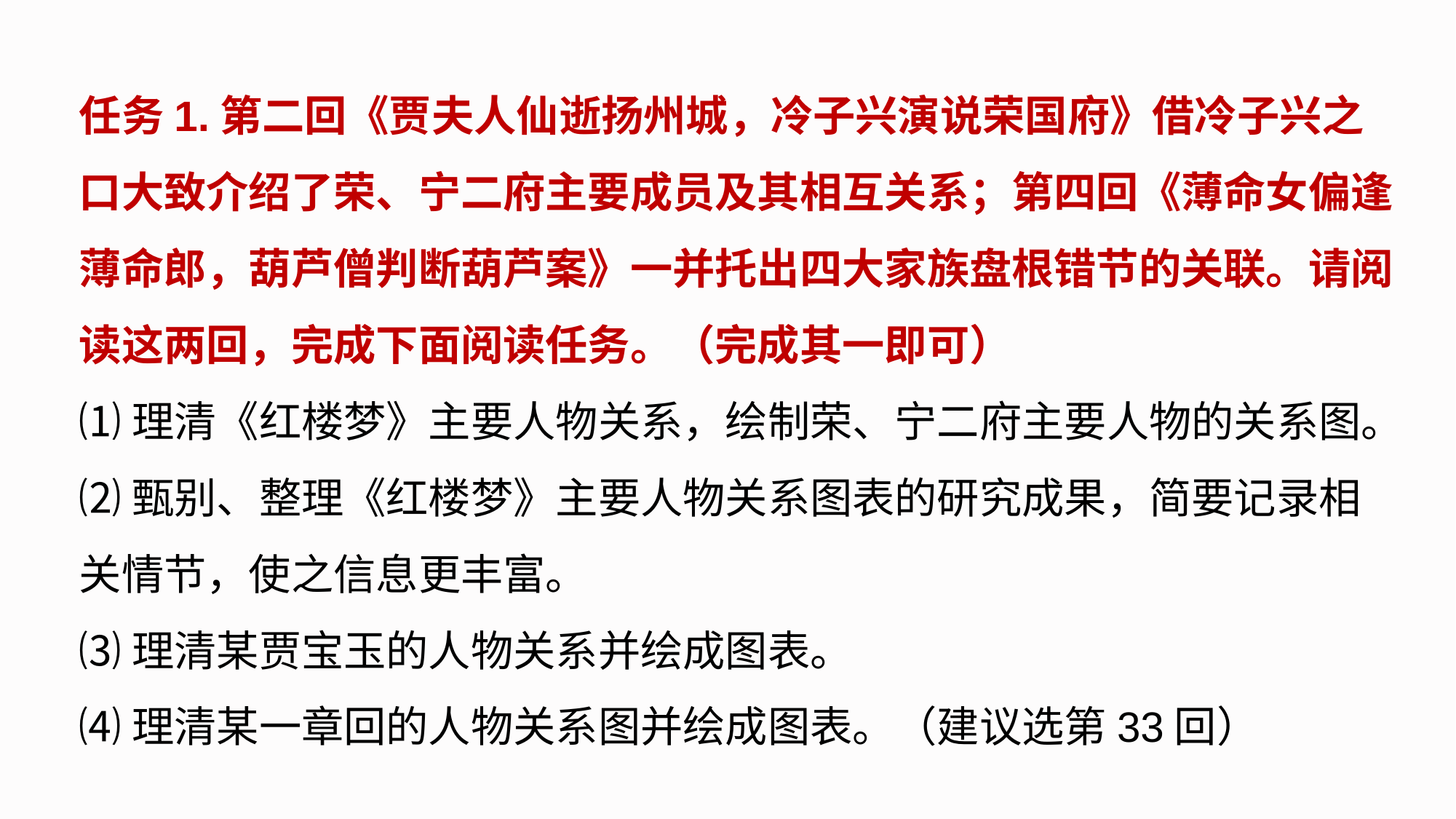

任务1.第二回《贾夫人仙逝扬州城，冷子兴演说荣国府》借冷子兴之口大致介绍了荣、宁二府主要成员及其相互关系；第四回《薄命女偏逢薄命郎，葫芦僧判断葫芦案》一并托出四大家族盘根错节的关联。请阅读这两回，完成下面阅读任务。（完成其一即可）
⑴理清《红楼梦》主要人物关系，绘制荣、宁二府主要人物的关系图。
⑵甄别、整理《红楼梦》主要人物关系图表的研究成果，简要记录相关情节，使之信息更丰富。
⑶理清某贾宝玉的人物关系并绘成图表。
⑷理清某一章回的人物关系图并绘成图表。（建议选第33回）